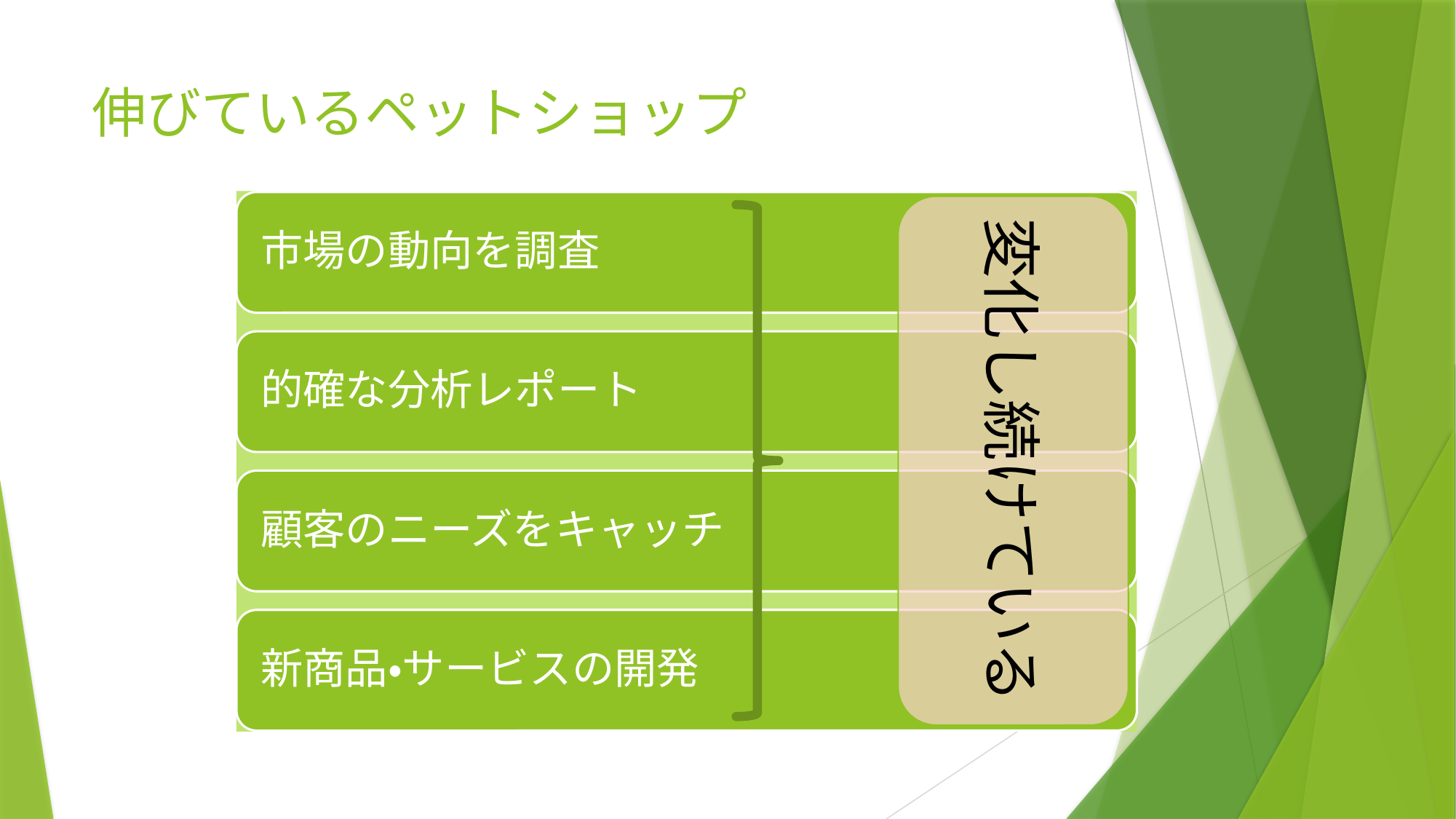

# 伸びているペットショップ
市場の動向を調査
的確な分析レポート
顧客のニーズをキャッチ
新商品・サービスの開発
変化し続けている